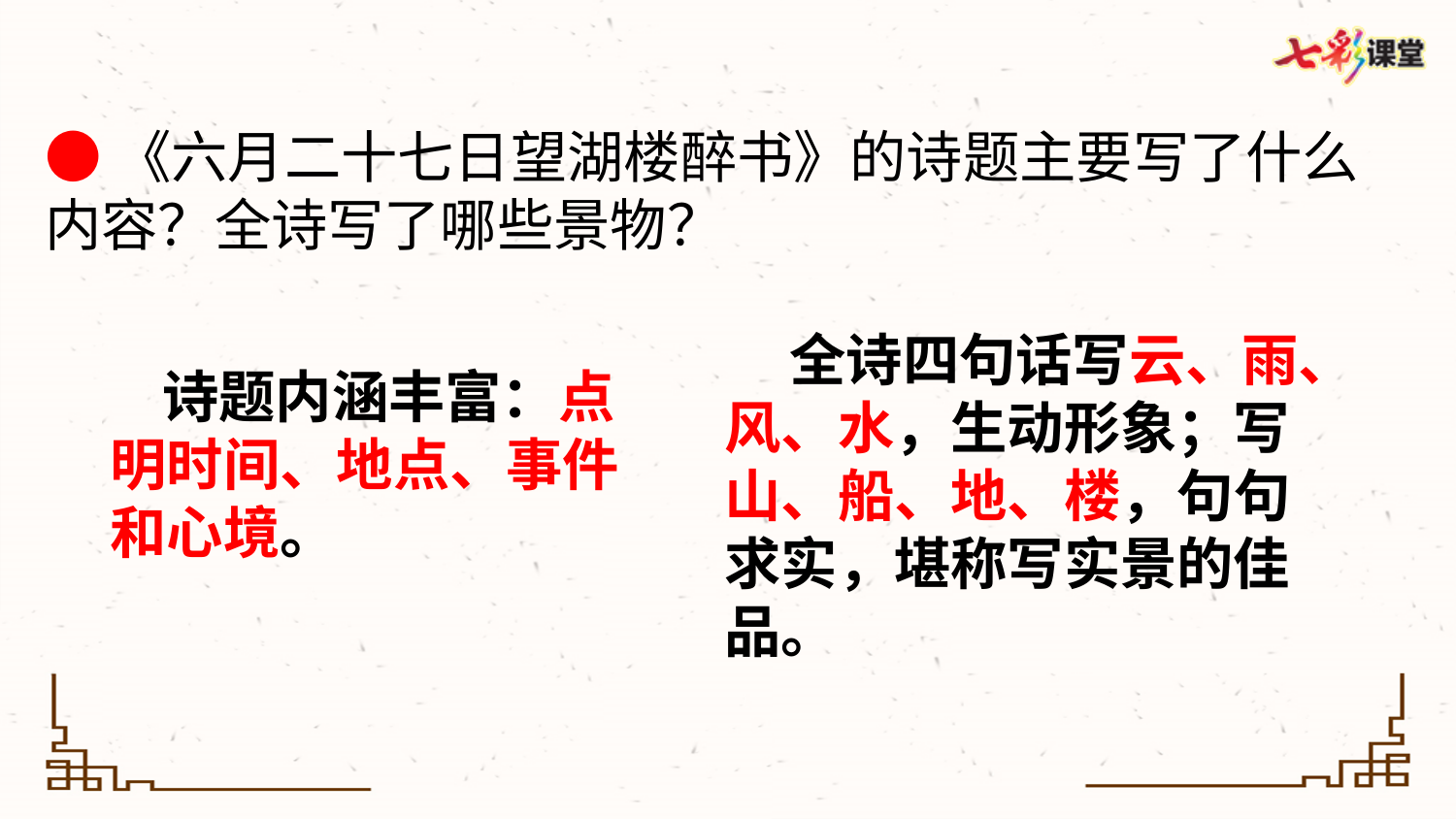

●《六月二十七日望湖楼醉书》的诗题主要写了什么内容？全诗写了哪些景物？
    全诗四句话写云、雨、风、水，生动形象；写山、船、地、楼，句句求实，堪称写实景的佳品。
   诗题内涵丰富：点明时间、地点、事件和心境。